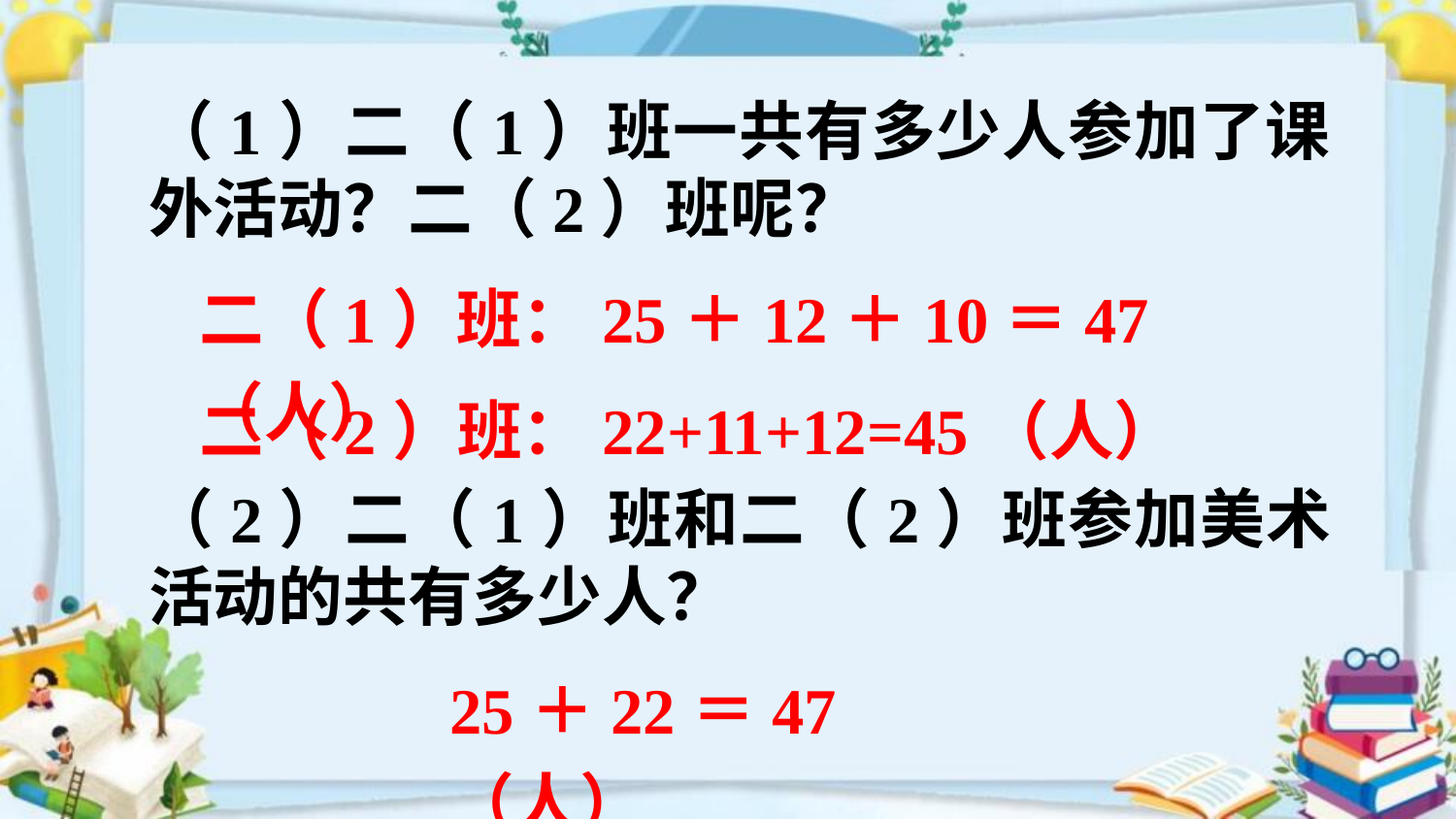

（1）二（1）班一共有多少人参加了课外活动？二（2）班呢？

（2）二（1）班和二（2）班参加美术活动的共有多少人？
二（1）班：25＋12＋10＝47（人）
二（2）班：22+11+12=45（人）
25＋22＝47（人）